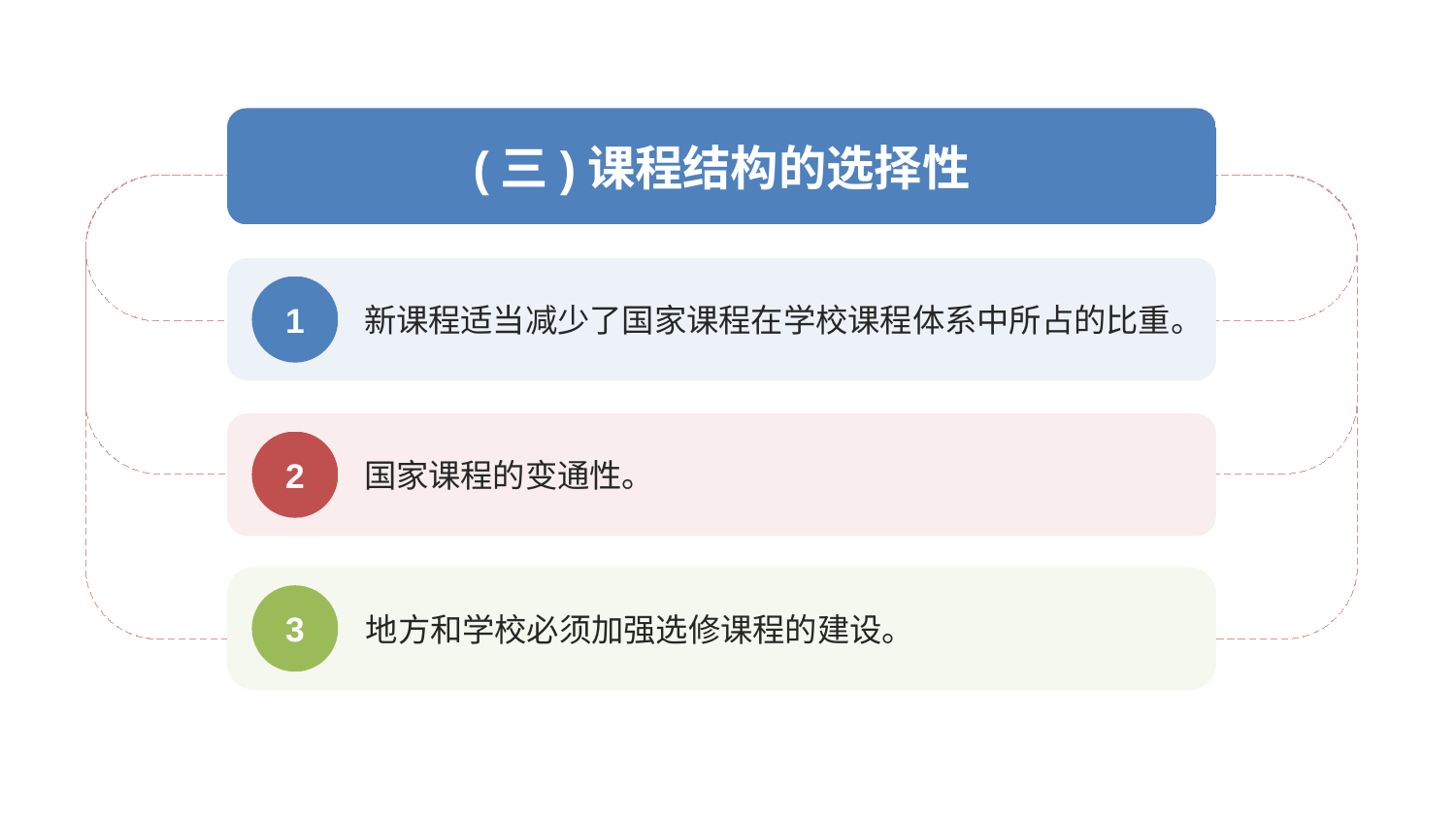

(三)课程结构的选择性

新课程适当减少了国家课程在学校课程体系中所占的比重。
1
国家课程的变通性。
2
地方和学校必须加强选修课程的建设。
3